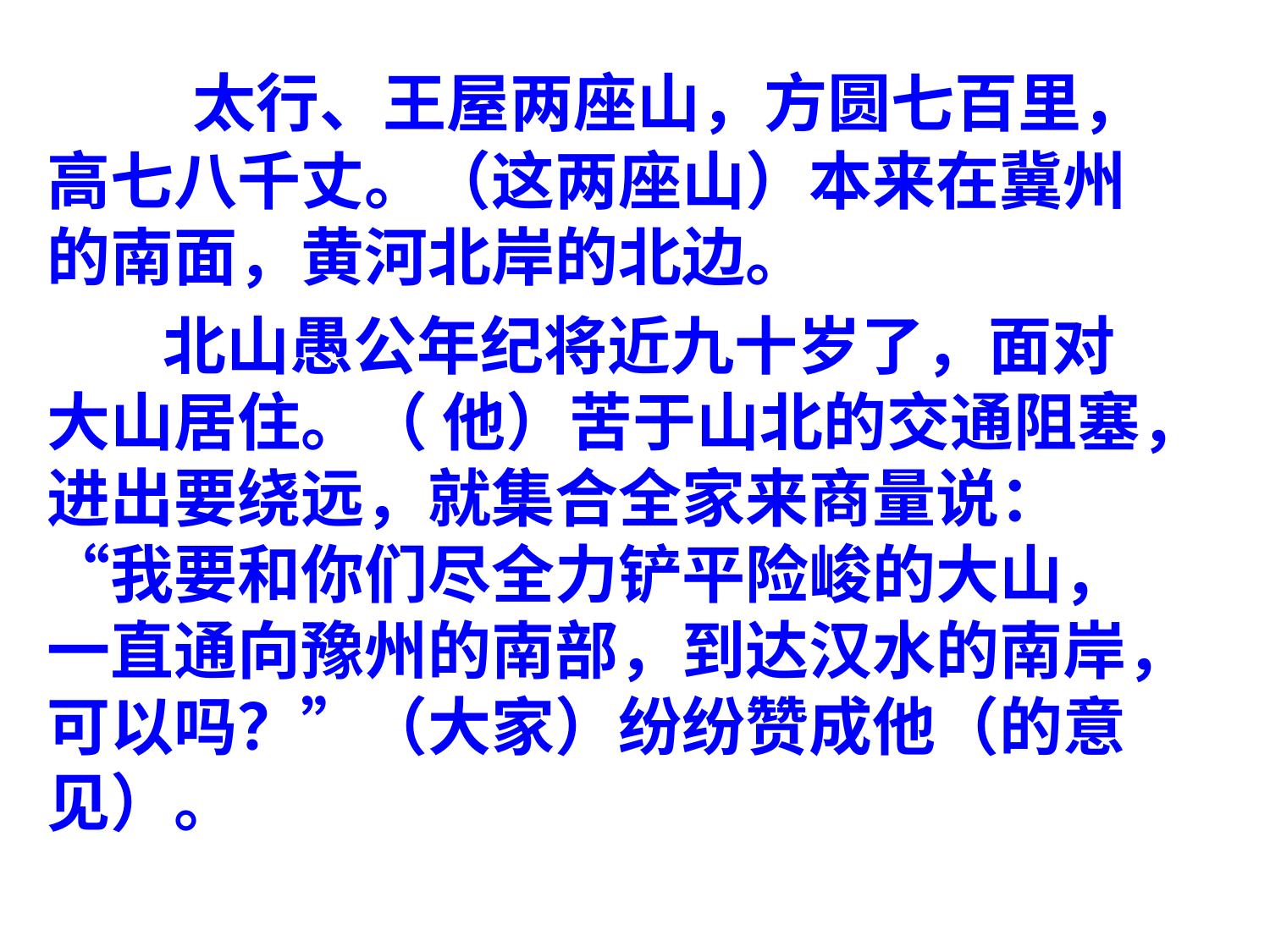

太行、王屋两座山，方圆七百里，高七八千丈。（这两座山）本来在冀州的南面，黄河北岸的北边。
       北山愚公年纪将近九十岁了，面对大山居住。（ 他）苦于山北的交通阻塞，进出要绕远，就集合全家来商量说：“我要和你们尽全力铲平险峻的大山，一直通向豫州的南部，到达汉水的南岸，可以吗？”（大家）纷纷赞成他（的意见）。